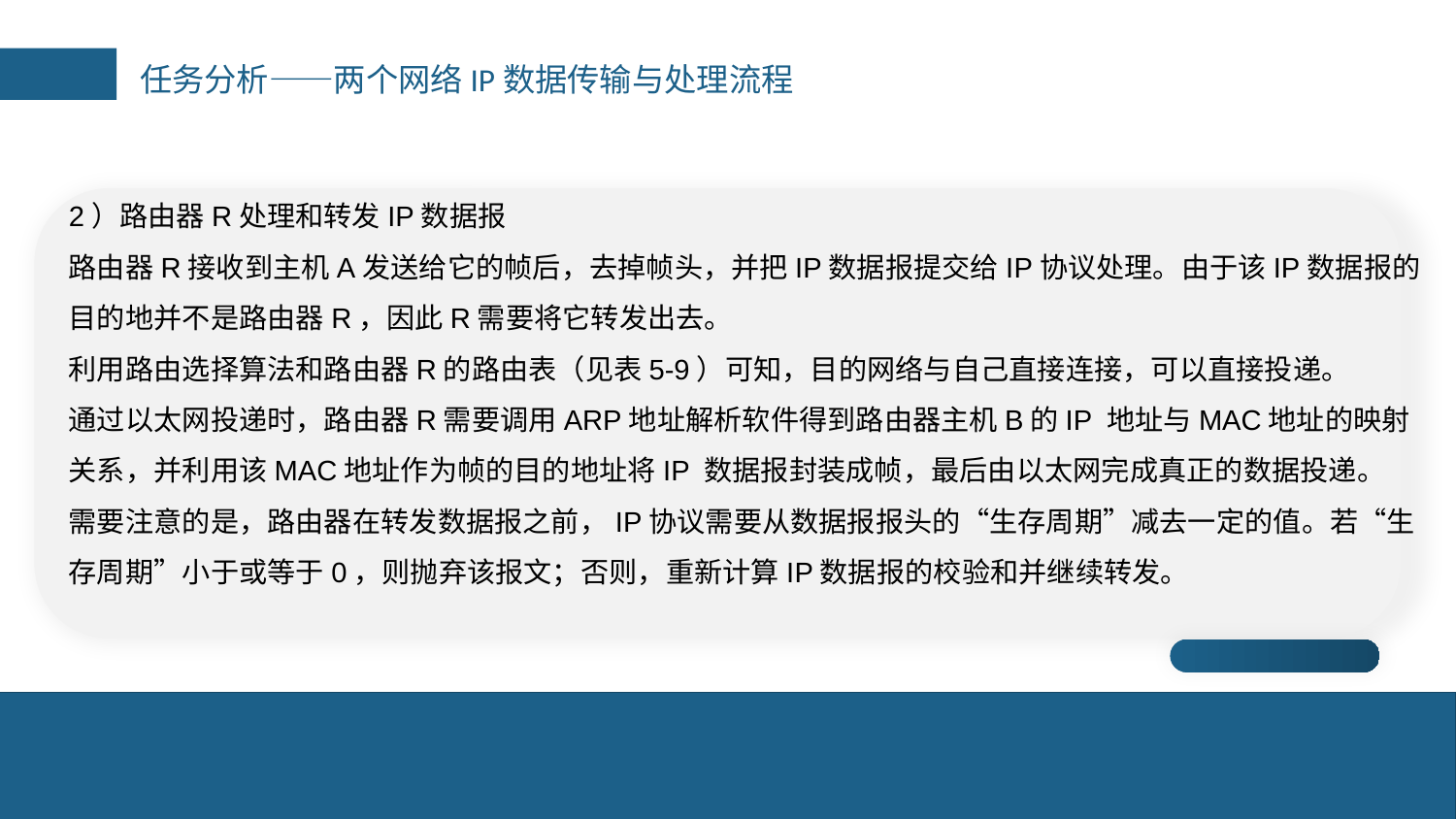

任务分析——两个网络IP数据传输与处理流程
2）路由器R处理和转发IP数据报
路由器R接收到主机A发送给它的帧后，去掉帧头，并把IP数据报提交给IP协议处理。由于该IP数据报的目的地并不是路由器R，因此R需要将它转发出去。
利用路由选择算法和路由器R的路由表（见表5-9）可知，目的网络与自己直接连接，可以直接投递。
通过以太网投递时，路由器R需要调用ARP地址解析软件得到路由器主机B的IP 地址与MAC地址的映射关系，并利用该MAC地址作为帧的目的地址将IP 数据报封装成帧，最后由以太网完成真正的数据投递。
需要注意的是，路由器在转发数据报之前，IP协议需要从数据报报头的“生存周期”减去一定的值。若“生存周期”小于或等于0，则抛弃该报文；否则，重新计算IP数据报的校验和并继续转发。